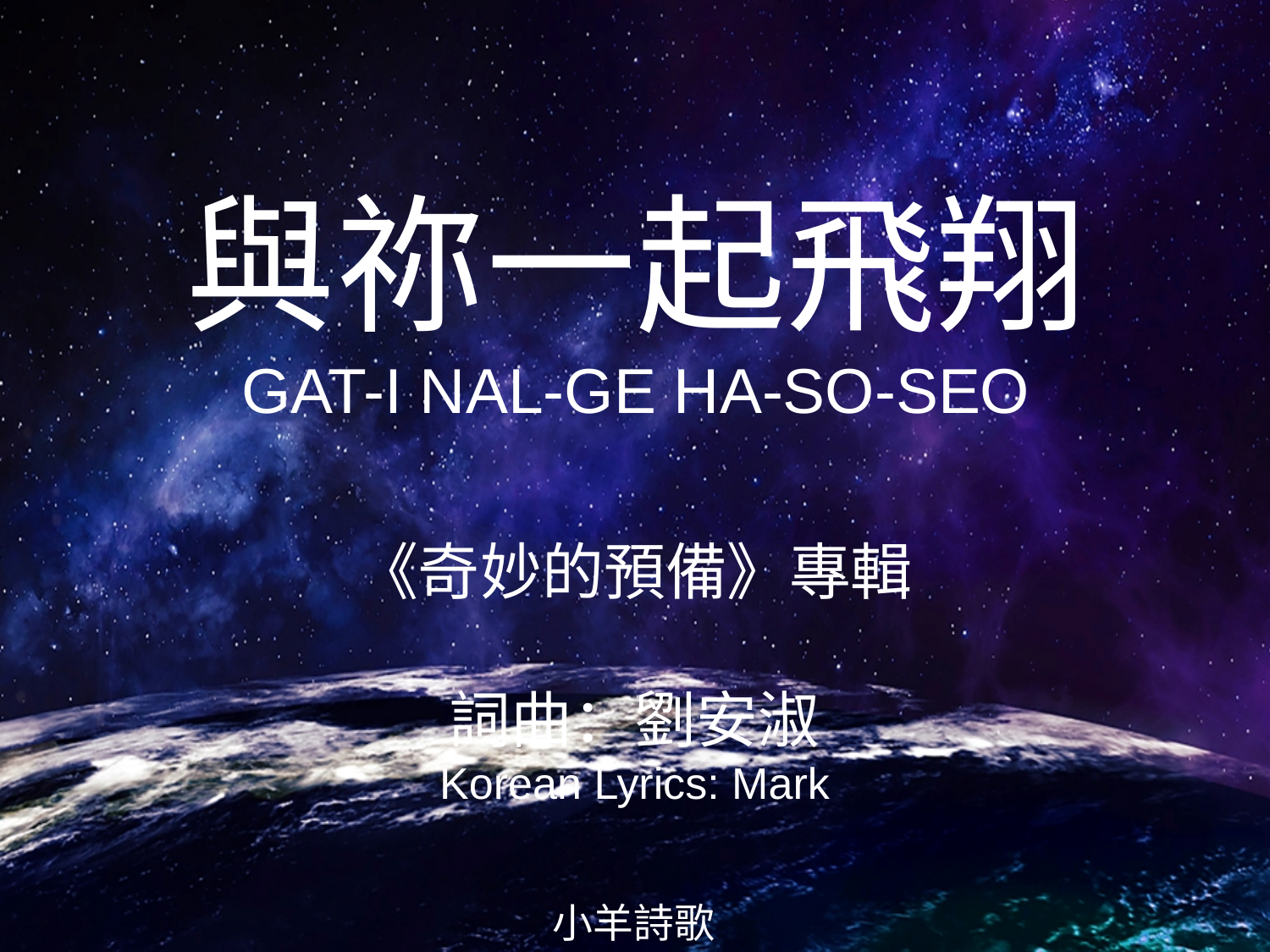

與祢一起飛翔
GAT-I NAL-GE HA-SO-SEO

# 《奇妙的預備》專輯 詞曲：劉安淑 Korean Lyrics: Mark
小羊詩歌